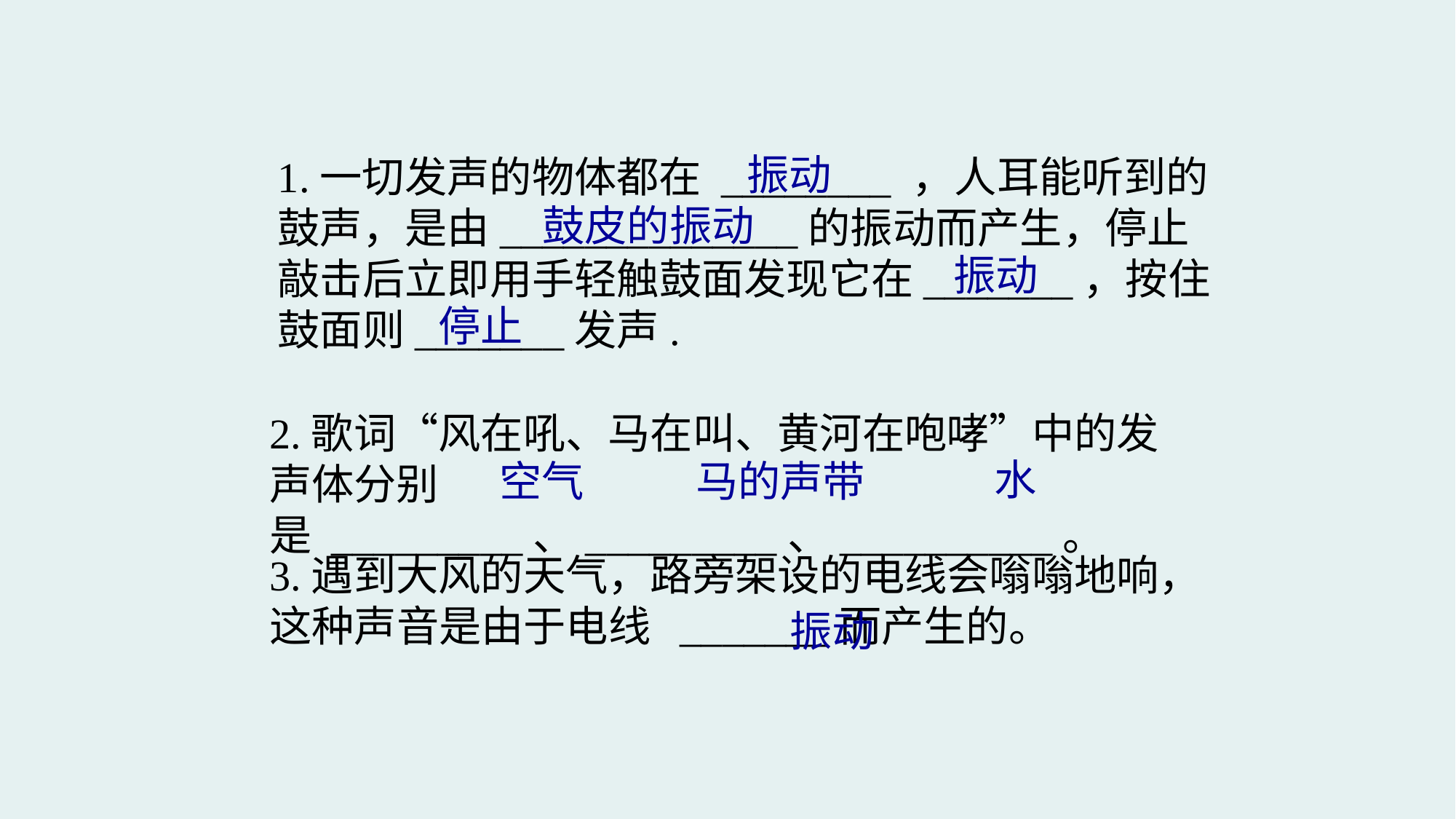

振动
1.一切发声的物体都在 ________ ，人耳能听到的鼓声，是由______________的振动而产生，停止敲击后立即用手轻触鼓面发现它在_______，按住鼓面则_______发声.
鼓皮的振动
振动
停止
2.歌词“风在吼、马在叫、黄河在咆哮”中的发声体分别是 _________、_________、__________。
水
空气
马的声带
3.遇到大风的天气，路旁架设的电线会嗡嗡地响，这种声音是由于电线  _______而产生的。
振动